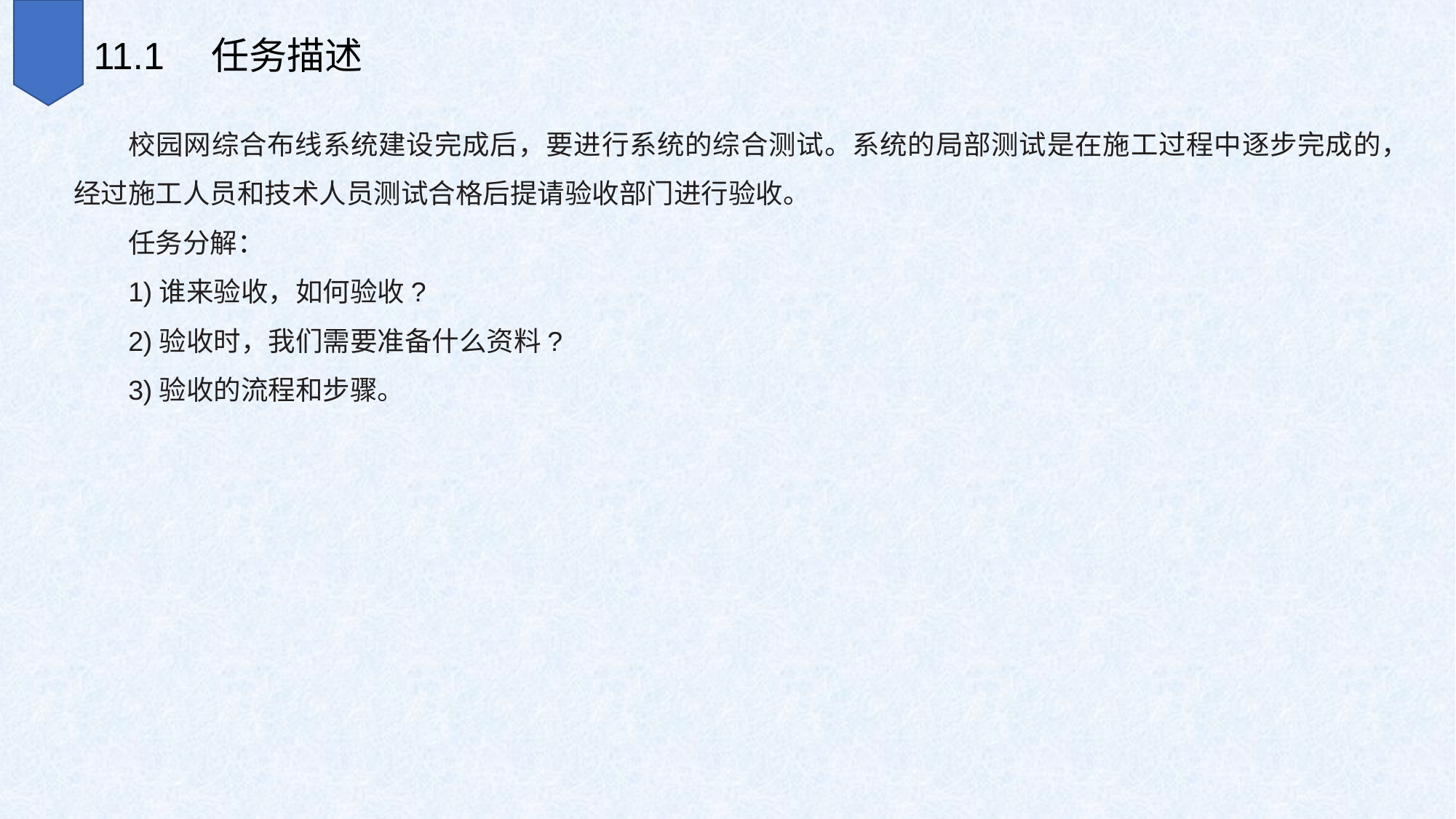

11.1　任务描述
校园网综合布线系统建设完成后，要进行系统的综合测试。系统的局部测试是在施工过程中逐步完成的，经过施工人员和技术人员测试合格后提请验收部门进行验收。
任务分解：
1)谁来验收，如何验收?
2)验收时，我们需要准备什么资料?
3)验收的流程和步骤。